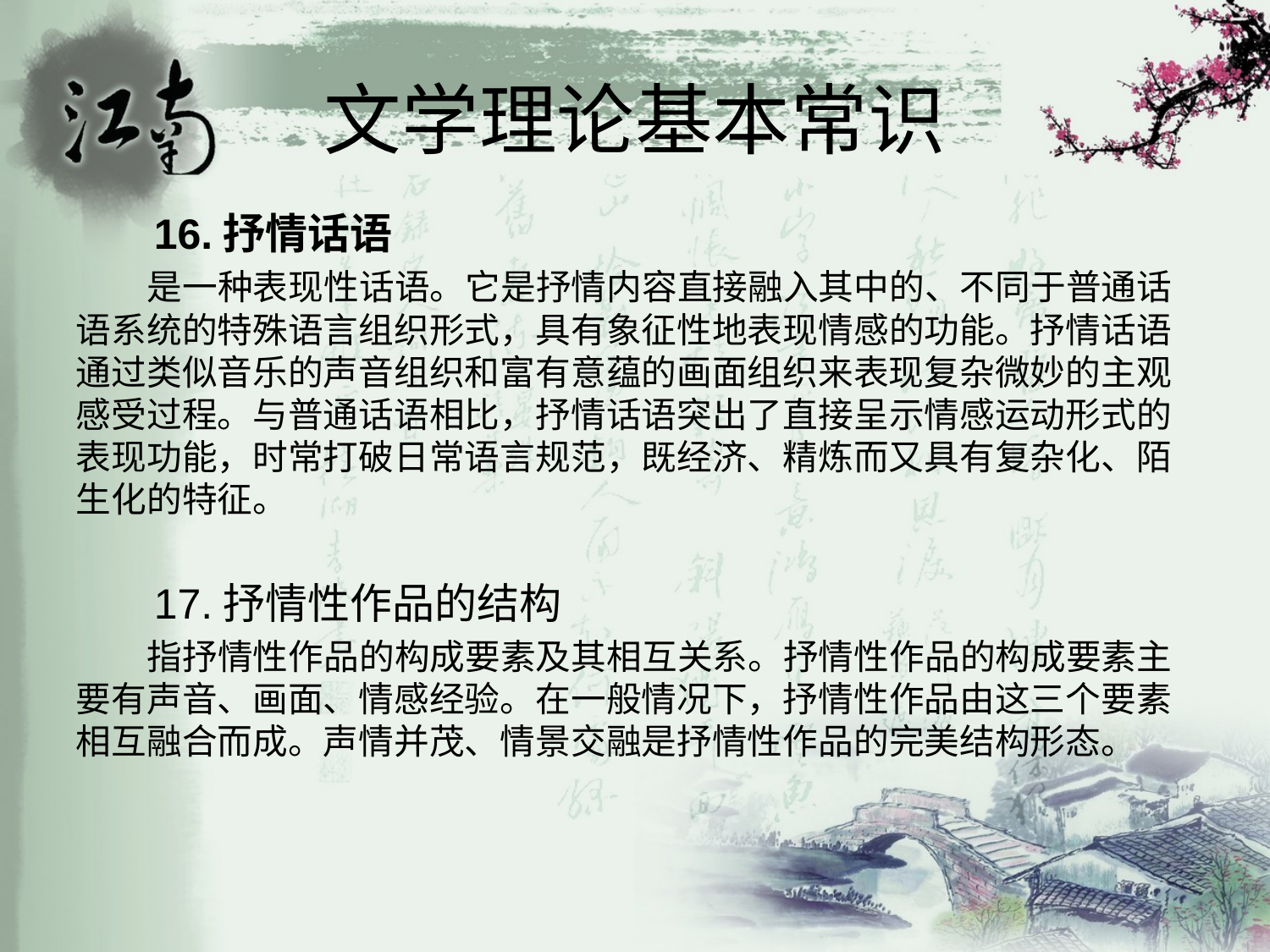

# 文学理论基本常识
        16.抒情话语
        是一种表现性话语。它是抒情内容直接融入其中的、不同于普通话语系统的特殊语言组织形式，具有象征性地表现情感的功能。抒情话语通过类似音乐的声音组织和富有意蕴的画面组织来表现复杂微妙的主观感受过程。与普通话语相比，抒情话语突出了直接呈示情感运动形式的表现功能，时常打破日常语言规范，既经济、精炼而又具有复杂化、陌生化的特征。

        17.抒情性作品的结构
        指抒情性作品的构成要素及其相互关系。抒情性作品的构成要素主要有声音、画面、情感经验。在一般情况下，抒情性作品由这三个要素相互融合而成。声情并茂、情景交融是抒情性作品的完美结构形态。